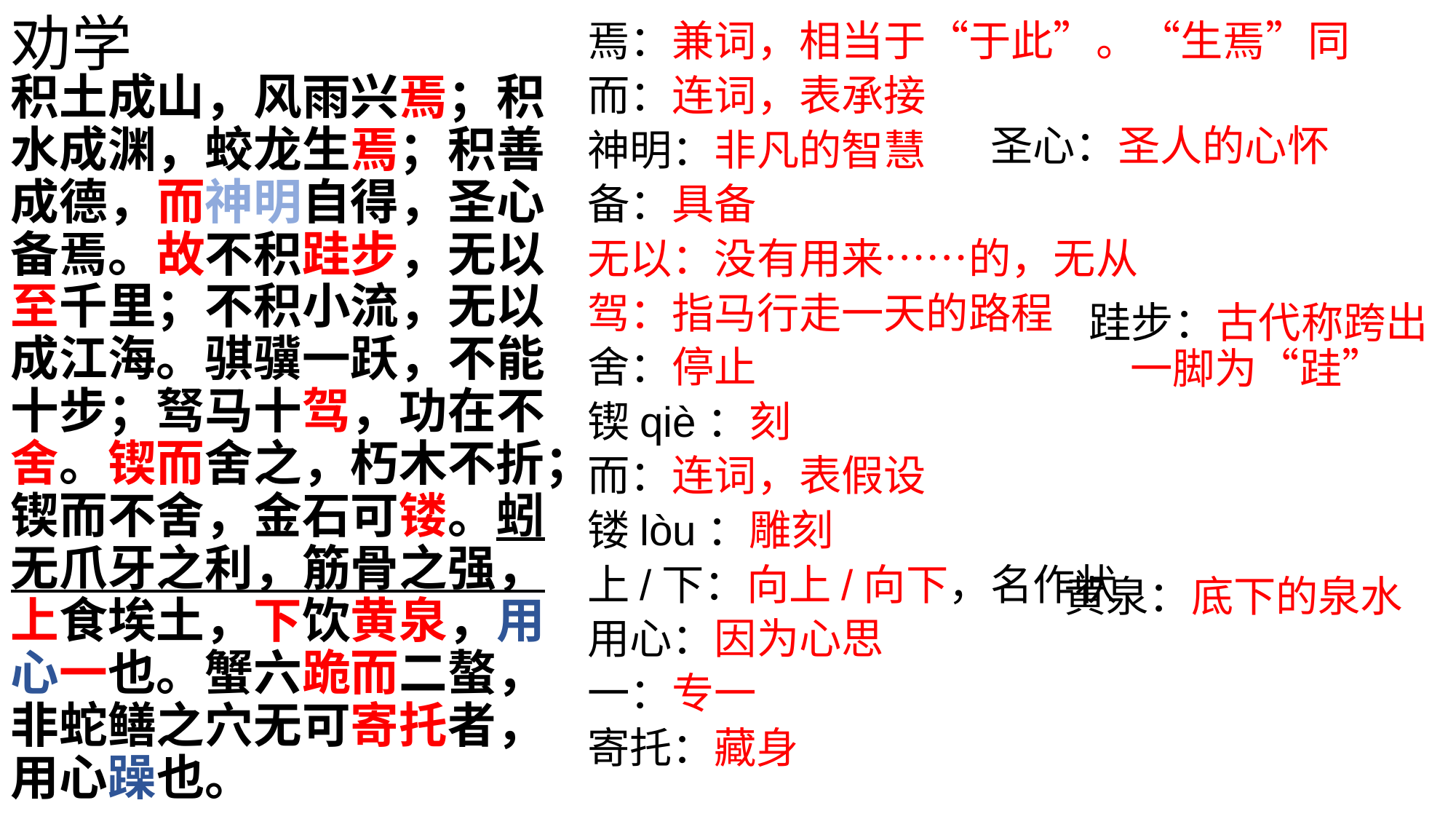

劝学
焉：兼词，相当于“于此”。“生焉”同
而：连词，表承接
神明：非凡的智慧
备：具备
无以：没有用来……的，无从
驾：指马行走一天的路程
舍：停止
锲qiè：刻
而：连词，表假设
镂lòu：雕刻
上/下：向上/向下，名作状
用心：因为心思
一：专一
寄托：藏身

积土成山，风雨兴焉；积水成渊，蛟龙生焉；积善成德，而神明自得，圣心备焉。故不积跬步，无以至千里；不积小流，无以成江海。骐骥一跃，不能十步；驽马十驾，功在不舍。锲而舍之，朽木不折；锲而不舍，金石可镂。蚓无爪牙之利，筋骨之强，上食埃土，下饮黄泉，用心一也。蟹六跪而二螯，非蛇鳝之穴无可寄托者，用心躁也。
圣心：圣人的心怀
跬步：古代称跨出一脚为“跬”
黄泉：底下的泉水